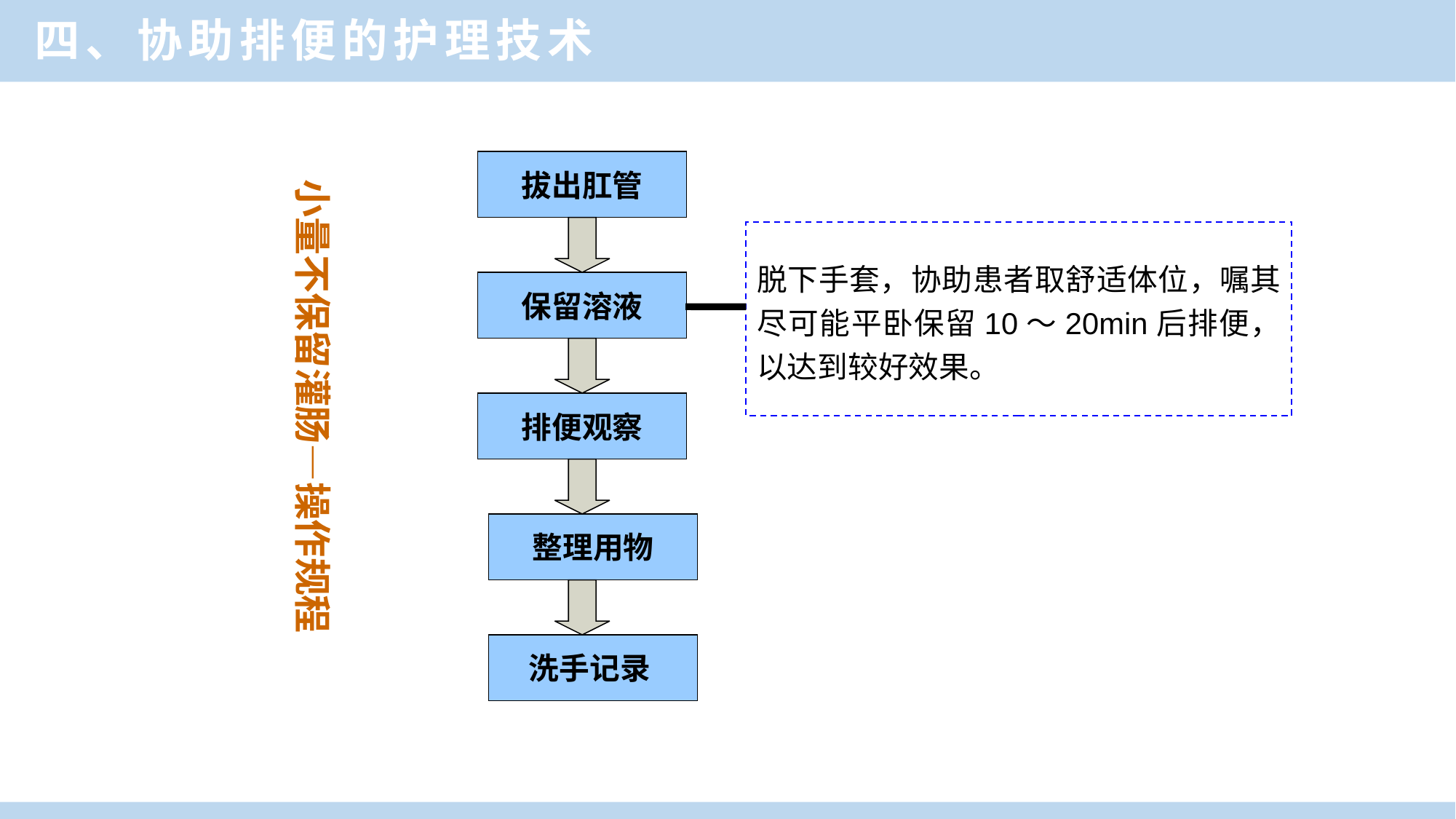

四、协助排便的护理技术
拔出肛管

保留溶液

排便观察

整理用物

洗手记录
脱下手套，协助患者取舒适体位，嘱其尽可能平卧保留10～20min后排便，以达到较好效果。

小量不保留灌肠—操作规程